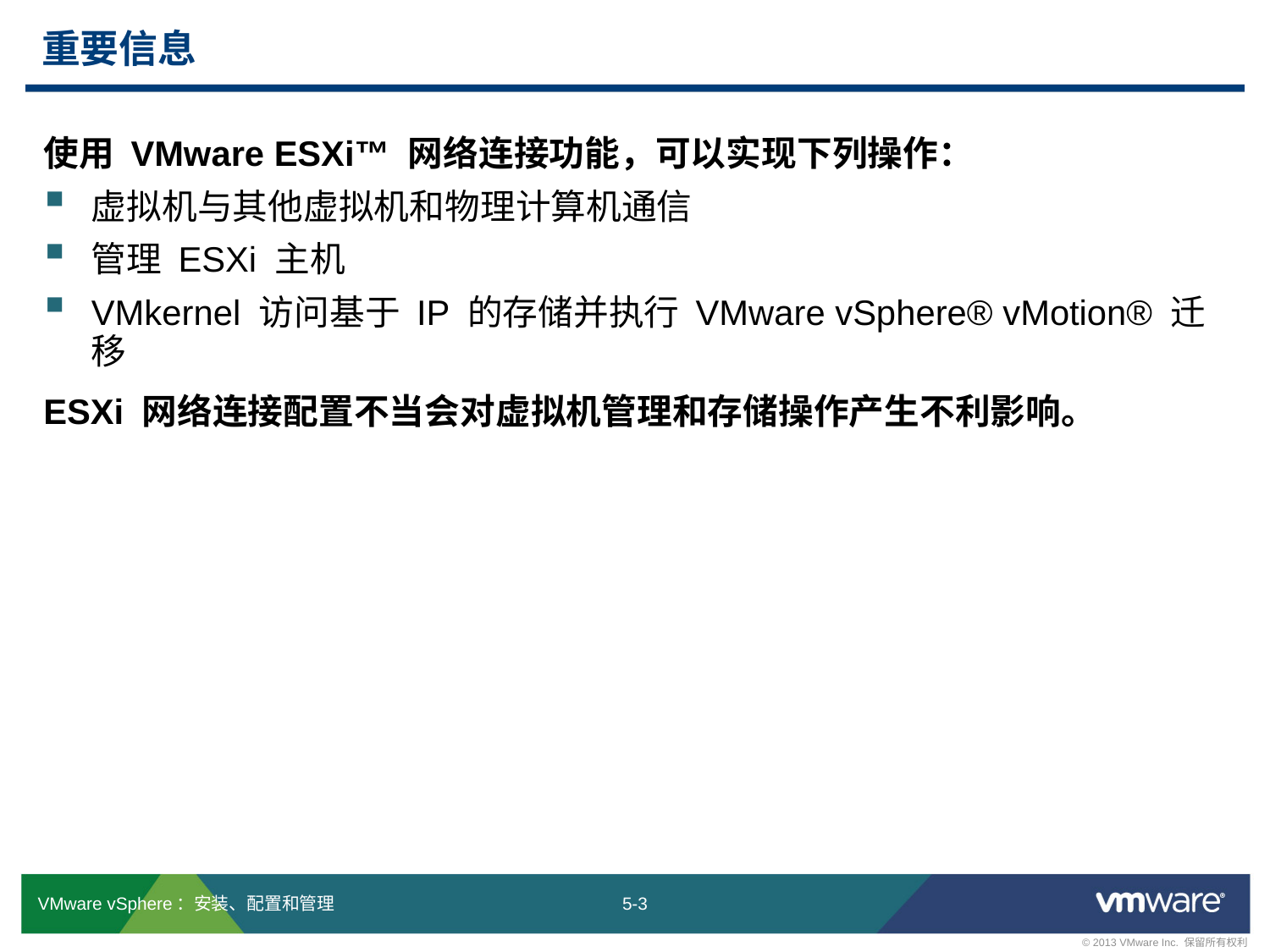

# 重要信息
使用 VMware ESXi™ 网络连接功能，可以实现下列操作：
虚拟机与其他虚拟机和物理计算机通信
管理 ESXi 主机
VMkernel 访问基于 IP 的存储并执行 VMware vSphere® vMotion® 迁移
ESXi 网络连接配置不当会对虚拟机管理和存储操作产生不利影响。